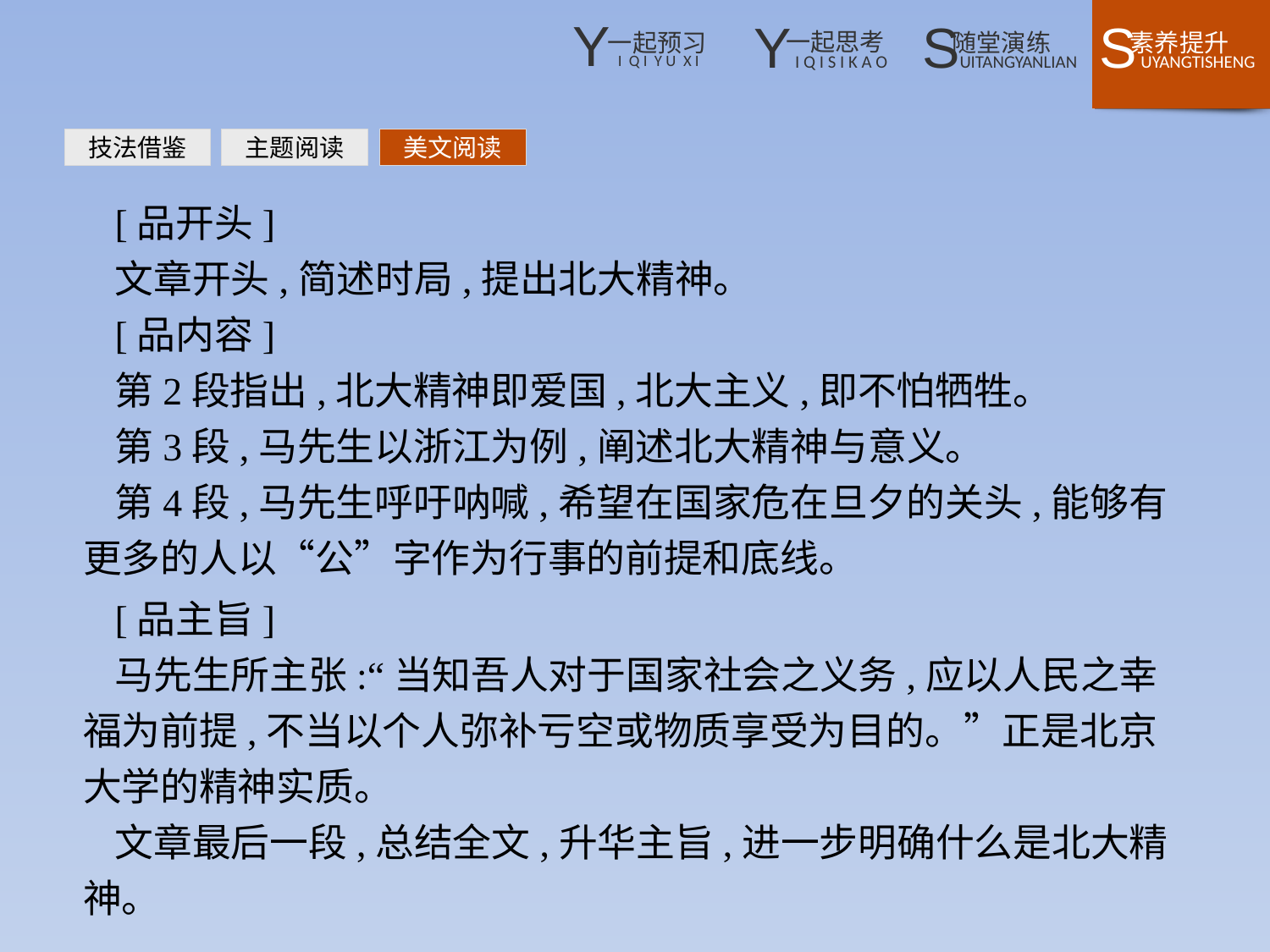

技法借鉴
主题阅读
美文阅读
[品开头]
文章开头,简述时局,提出北大精神。
[品内容]
第2段指出,北大精神即爱国,北大主义,即不怕牺牲。
第3段,马先生以浙江为例,阐述北大精神与意义。
第4段,马先生呼吁呐喊,希望在国家危在旦夕的关头,能够有更多的人以“公”字作为行事的前提和底线。
[品主旨]
马先生所主张:“当知吾人对于国家社会之义务,应以人民之幸福为前提,不当以个人弥补亏空或物质享受为目的。”正是北京大学的精神实质。
文章最后一段,总结全文,升华主旨,进一步明确什么是北大精神。